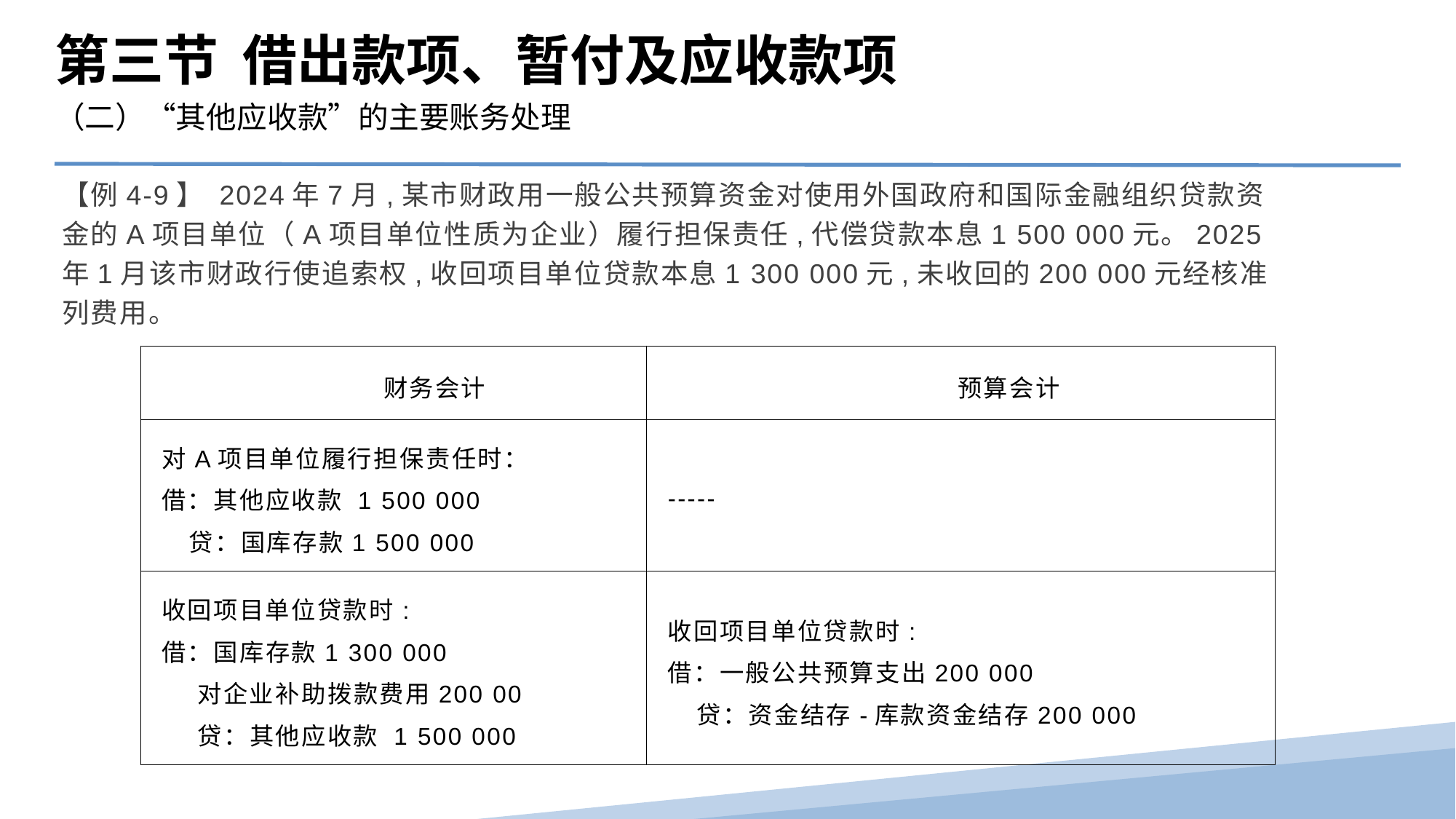

第三节  借出款项、暂付及应收款项
（二）“其他应收款”的主要账务处理
【例4-9】 2024年7月,某市财政用一般公共预算资金对使用外国政府和国际金融组织贷款资金的A项目单位（A项目单位性质为企业）履行担保责任,代偿贷款本息1 500 000元。2025年1月该市财政行使追索权,收回项目单位贷款本息1 300 000元,未收回的200 000元经核准列费用。
| 财务会计 | 预算会计 |
| --- | --- |
| 对A项目单位履行担保责任时： 借：其他应收款 1 500 000 贷：国库存款1 500 000 | ----- |
| 收回项目单位贷款时: 借：国库存款1 300 000 对企业补助拨款费用200 00 贷：其他应收款 1 500 000 | 收回项目单位贷款时: 借：一般公共预算支出200 000 贷：资金结存-库款资金结存200 000 |